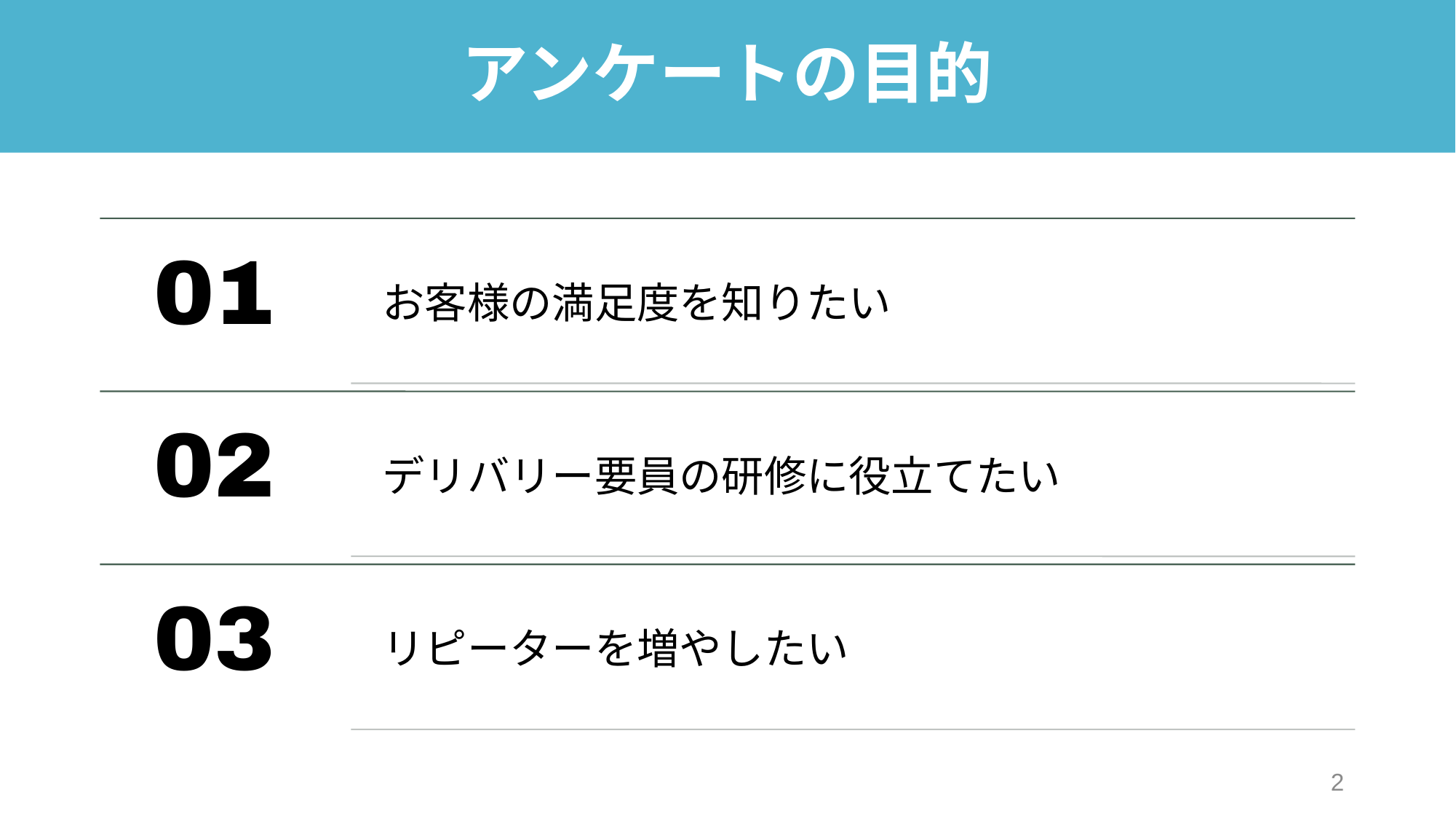

# アンケートの目的
01
お客様の満足度を知りたい
02
デリバリー要員の研修に役立てたい
03
リピーターを増やしたい
2